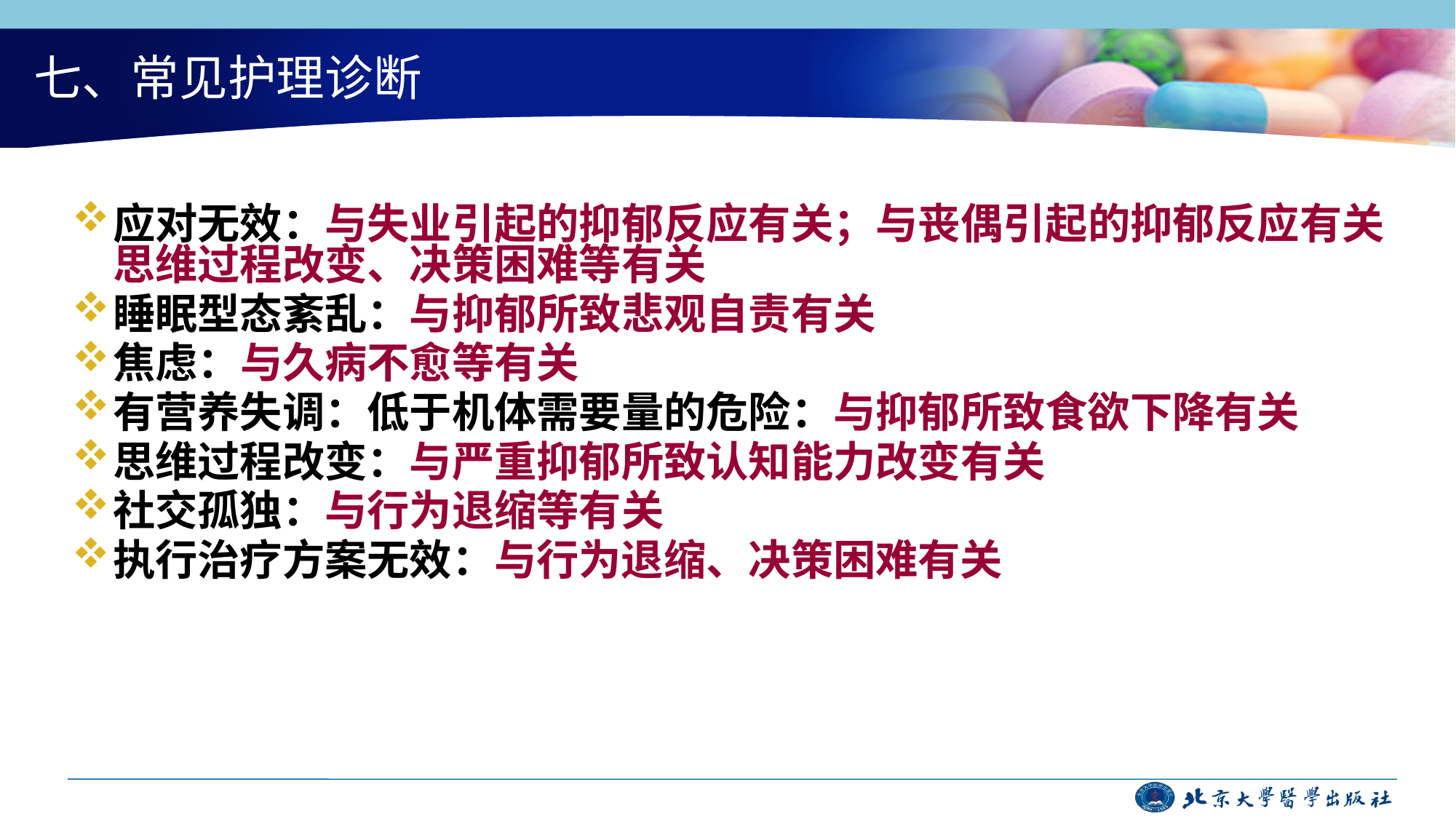

# 七、常见护理诊断
应对无效：与失业引起的抑郁反应有关；与丧偶引起的抑郁反应有关思维过程改变、决策困难等有关
睡眠型态紊乱：与抑郁所致悲观自责有关
焦虑：与久病不愈等有关
有营养失调：低于机体需要量的危险：与抑郁所致食欲下降有关
思维过程改变：与严重抑郁所致认知能力改变有关
社交孤独：与行为退缩等有关
执行治疗方案无效：与行为退缩、决策困难有关